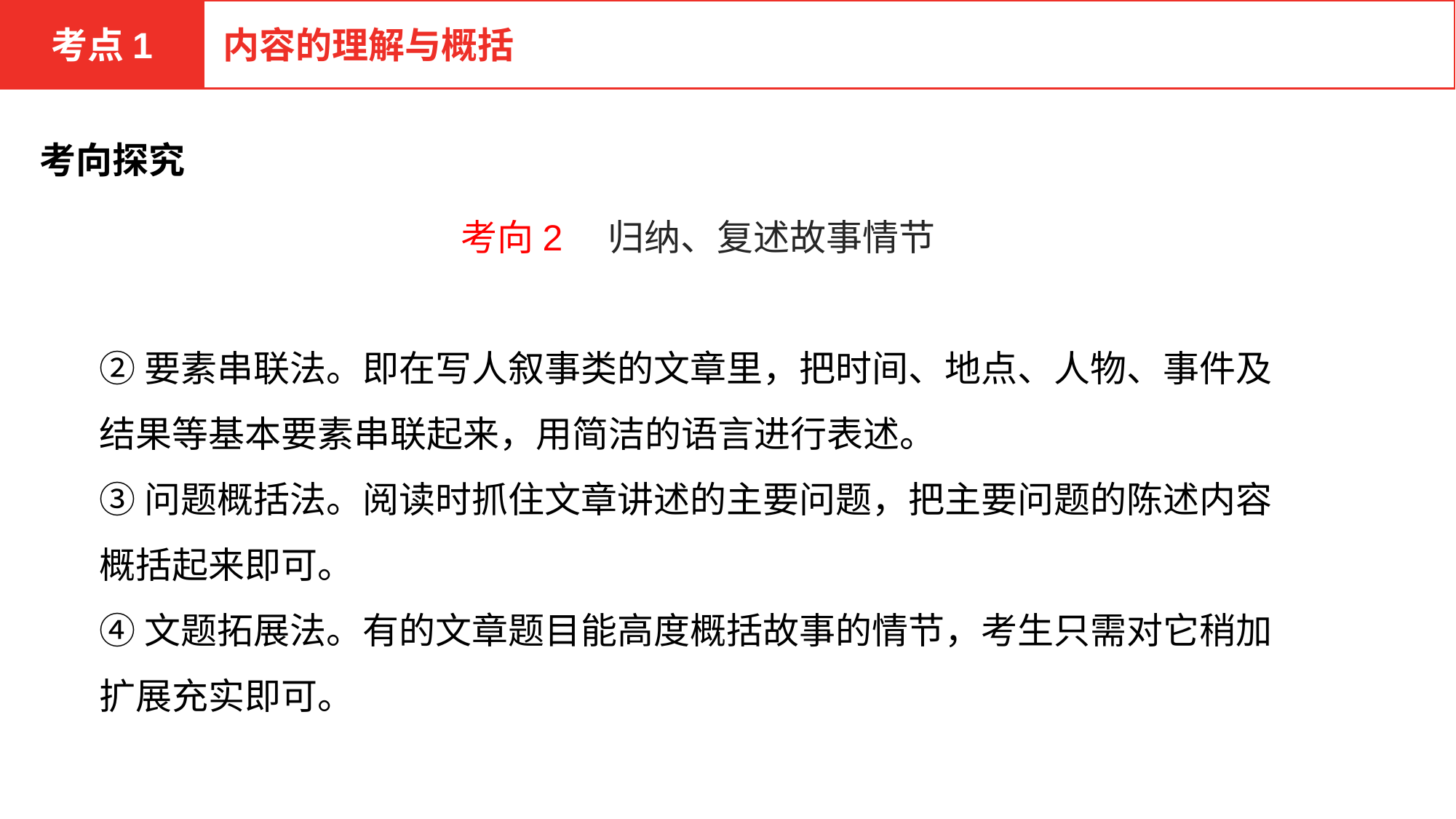

考点1
内容的理解与概括
考向探究
考向2　归纳、复述故事情节

②要素串联法。即在写人叙事类的文章里，把时间、地点、人物、事件及结果等基本要素串联起来，用简洁的语言进行表述。
③问题概括法。阅读时抓住文章讲述的主要问题，把主要问题的陈述内容概括起来即可。
④文题拓展法。有的文章题目能高度概括故事的情节，考生只需对它稍加扩展充实即可。